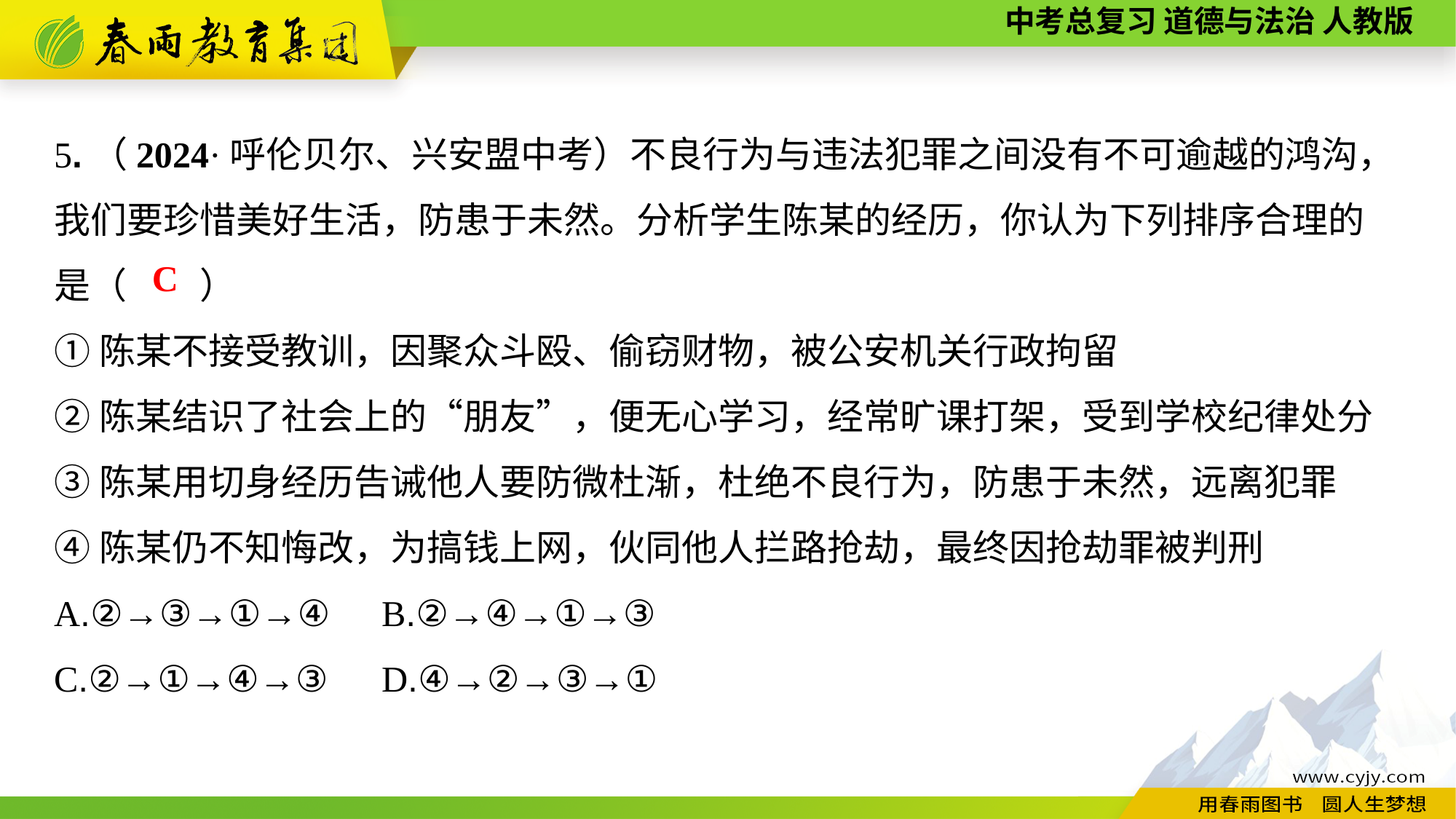

5.（2024·呼伦贝尔、兴安盟中考）不良行为与违法犯罪之间没有不可逾越的鸿沟，我们要珍惜美好生活，防患于未然。分析学生陈某的经历，你认为下列排序合理的
是（　　）
①陈某不接受教训，因聚众斗殴、偷窃财物，被公安机关行政拘留
②陈某结识了社会上的“朋友”，便无心学习，经常旷课打架，受到学校纪律处分
③陈某用切身经历告诫他人要防微杜渐，杜绝不良行为，防患于未然，远离犯罪
④陈某仍不知悔改，为搞钱上网，伙同他人拦路抢劫，最终因抢劫罪被判刑
A.②→③→①→④	B.②→④→①→③
C.②→①→④→③	D.④→②→③→①
C